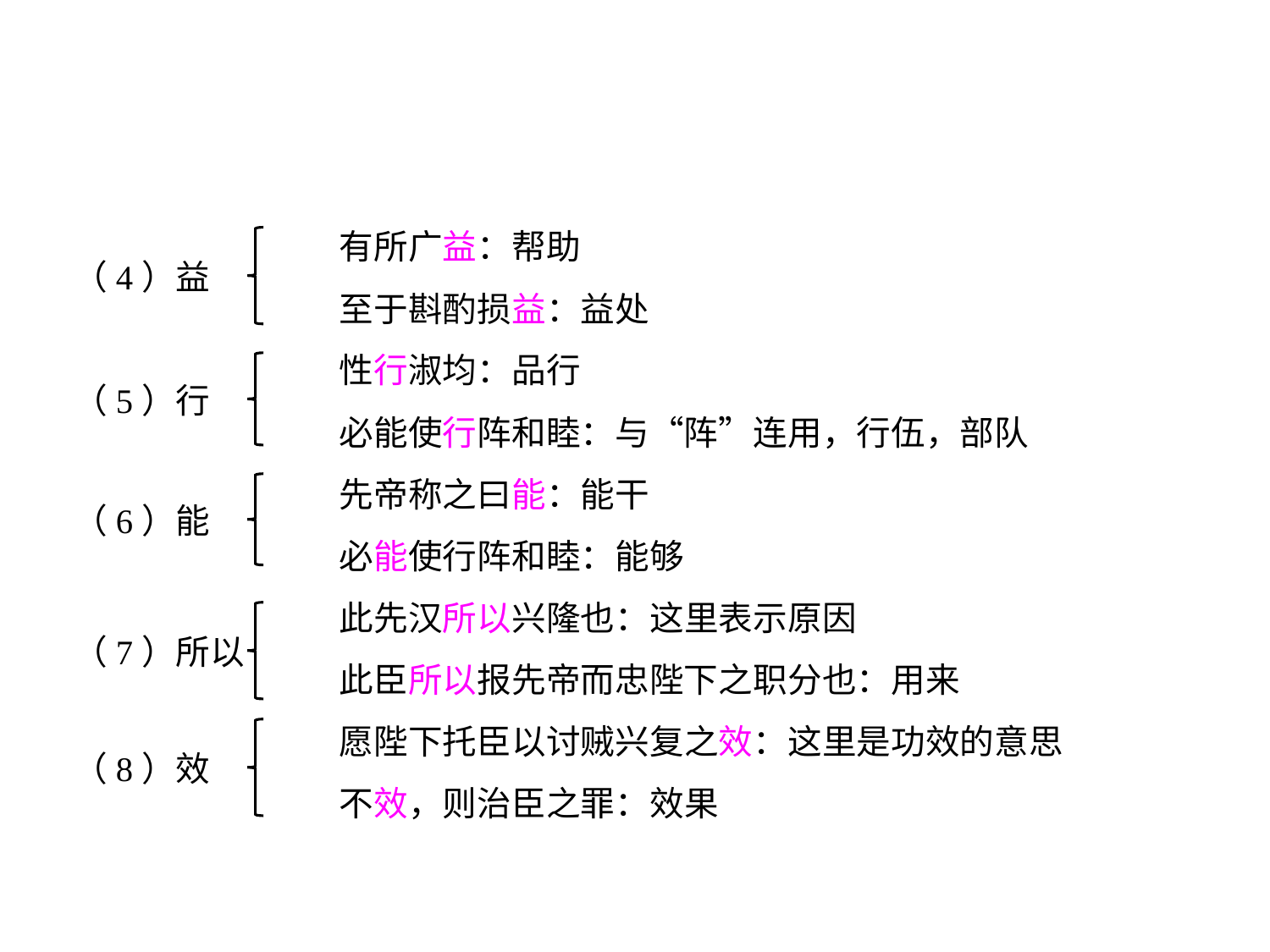

有所广益：帮助
		至于斟酌损益：益处
		性行淑均：品行
		必能使行阵和睦：与“阵”连用，行伍，部队
		先帝称之曰能：能干
		必能使行阵和睦：能够
		此先汉所以兴隆也：这里表示原因
		此臣所以报先帝而忠陛下之职分也：用来
		愿陛下托臣以讨贼兴复之效：这里是功效的意思
		不效，则治臣之罪：效果

（4）益

（5）行

（6）能

（7）所以

（8）效